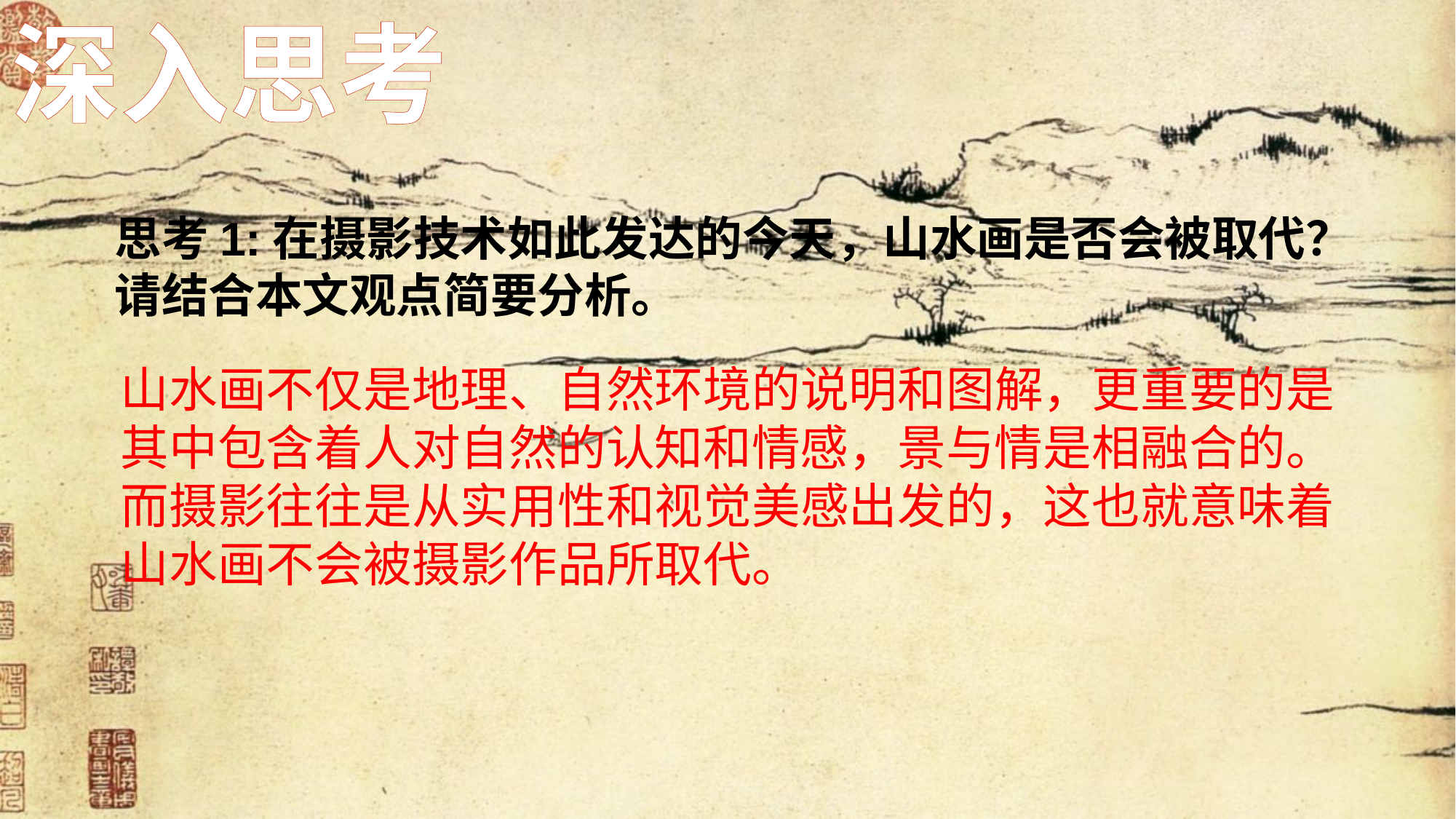

深入思考
思考1:在摄影技术如此发达的今天，山水画是否会被取代？请结合本文观点简要分析。
山水画不仅是地理、自然环境的说明和图解，更重要的是其中包含着人对自然的认知和情感，景与情是相融合的。而摄影往往是从实用性和视觉美感出发的，这也就意味着山水画不会被摄影作品所取代。